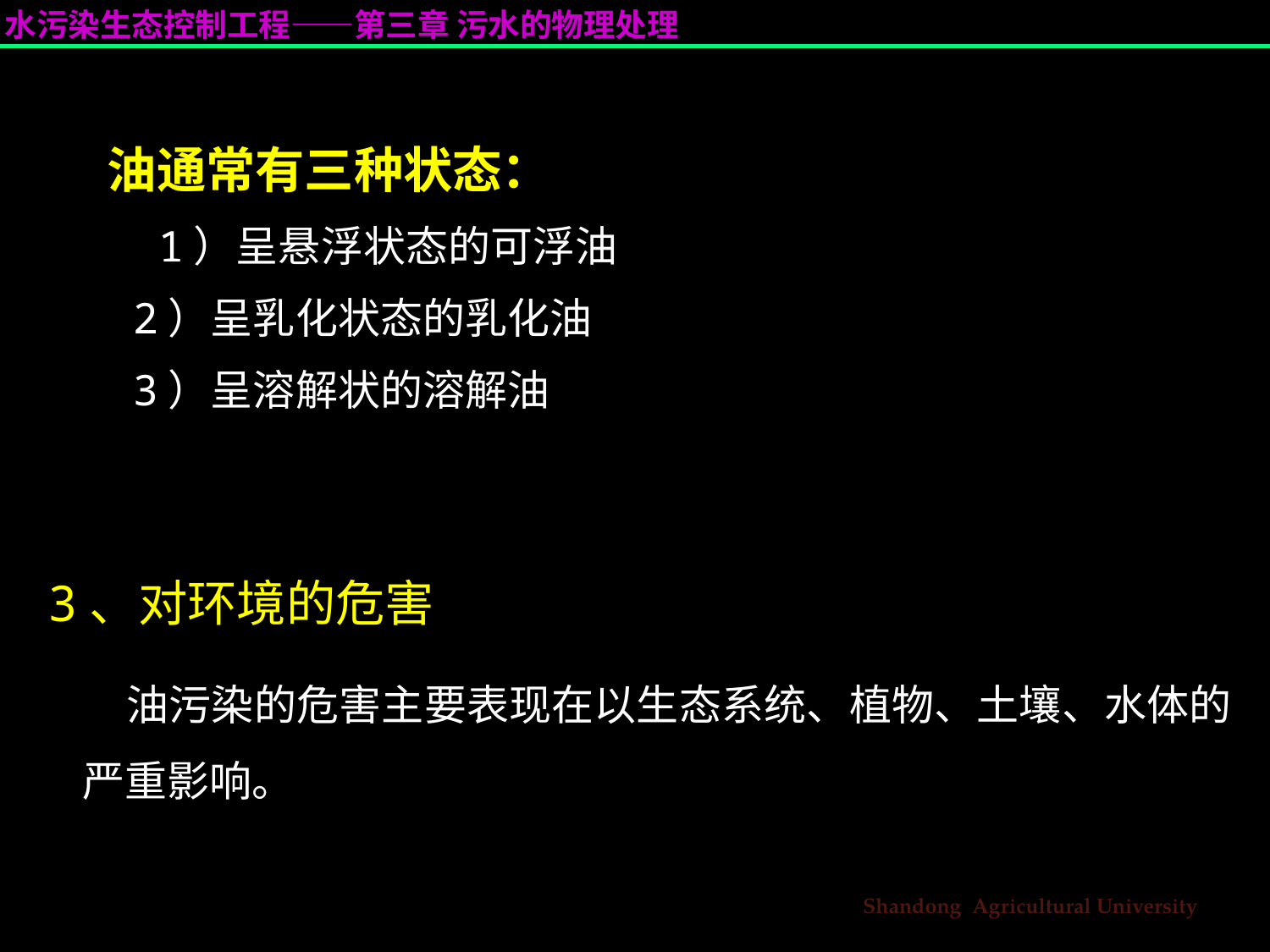

油通常有三种状态：
  1）呈悬浮状态的可浮油
 2）呈乳化状态的乳化油
 3）呈溶解状的溶解油

3、对环境的危害
       油污染的危害主要表现在以生态系统、植物、土壤、水体的严重影响。